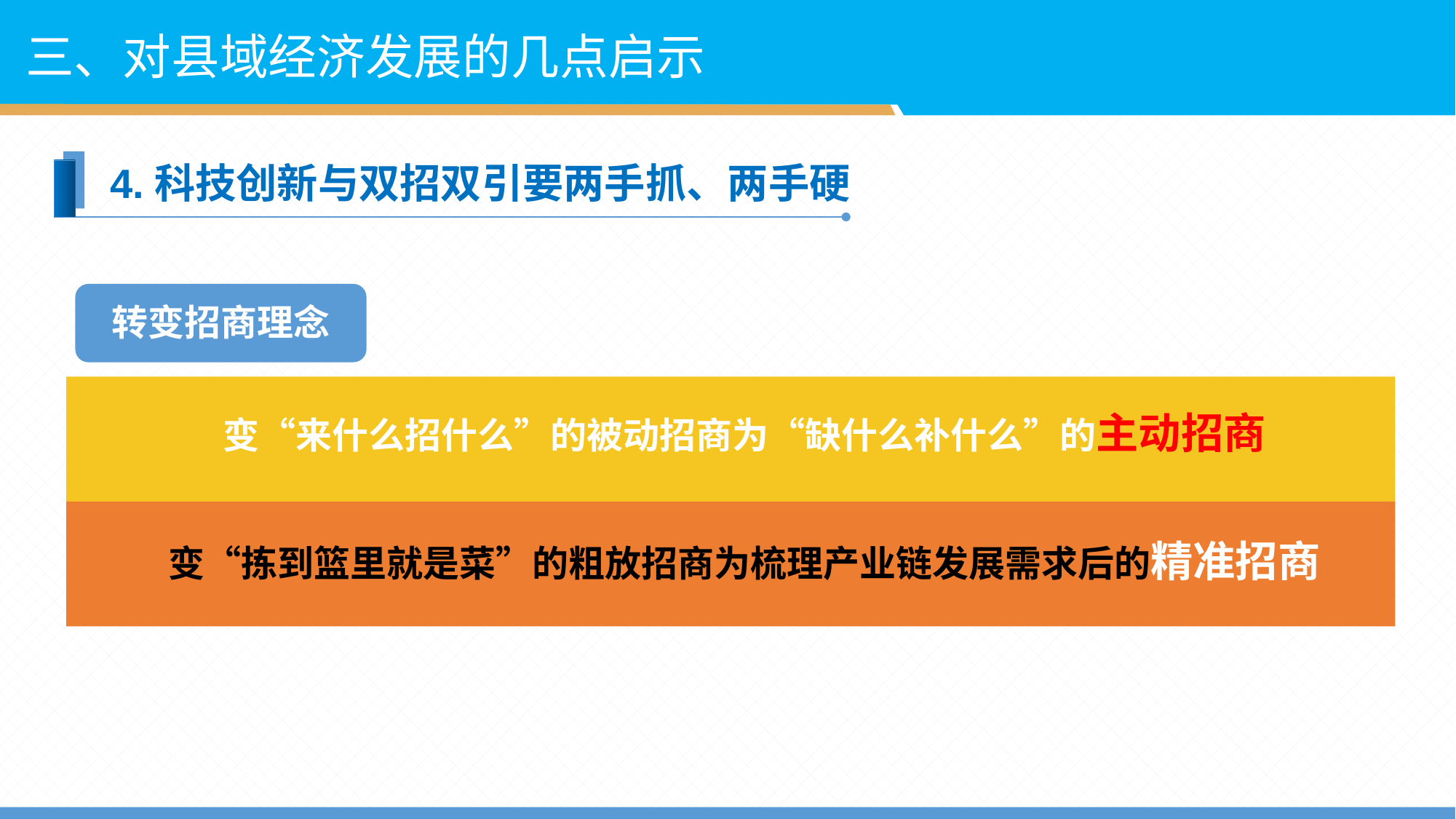

三、对县域经济发展的几点启示

4.科技创新与双招双引要两手抓、两手硬

转变招商理念

变“来什么招什么”的被动招商为“缺什么补什么”的主动招商

变“拣到篮里就是菜”的粗放招商为梳理产业链发展需求后的精准招商